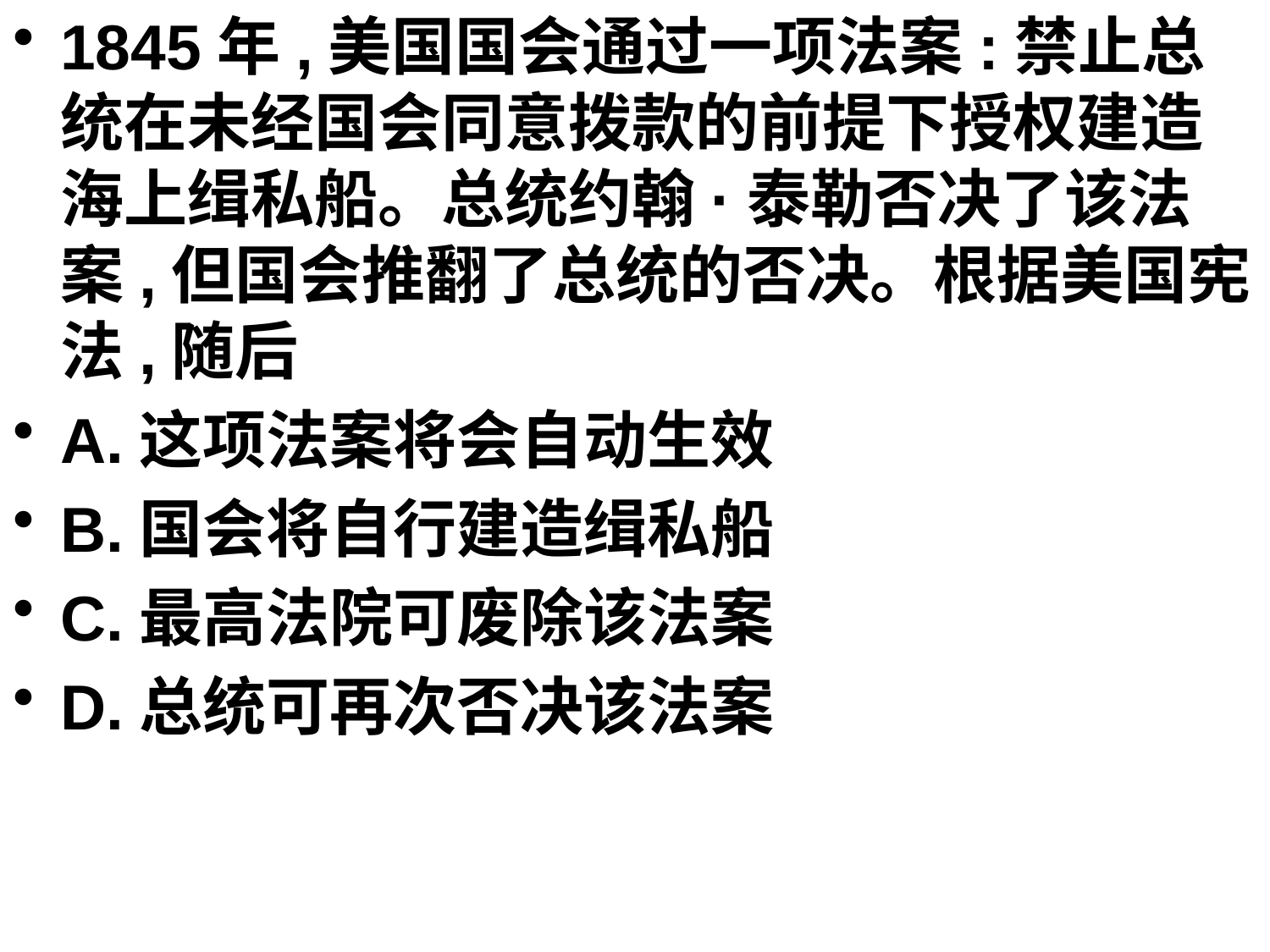

1845年,美国国会通过一项法案:禁止总统在未经国会同意拨款的前提下授权建造海上缉私船。总统约翰·泰勒否决了该法案,但国会推翻了总统的否决。根据美国宪法,随后
A.这项法案将会自动生效
B.国会将自行建造缉私船
C.最高法院可废除该法案
D.总统可再次否决该法案